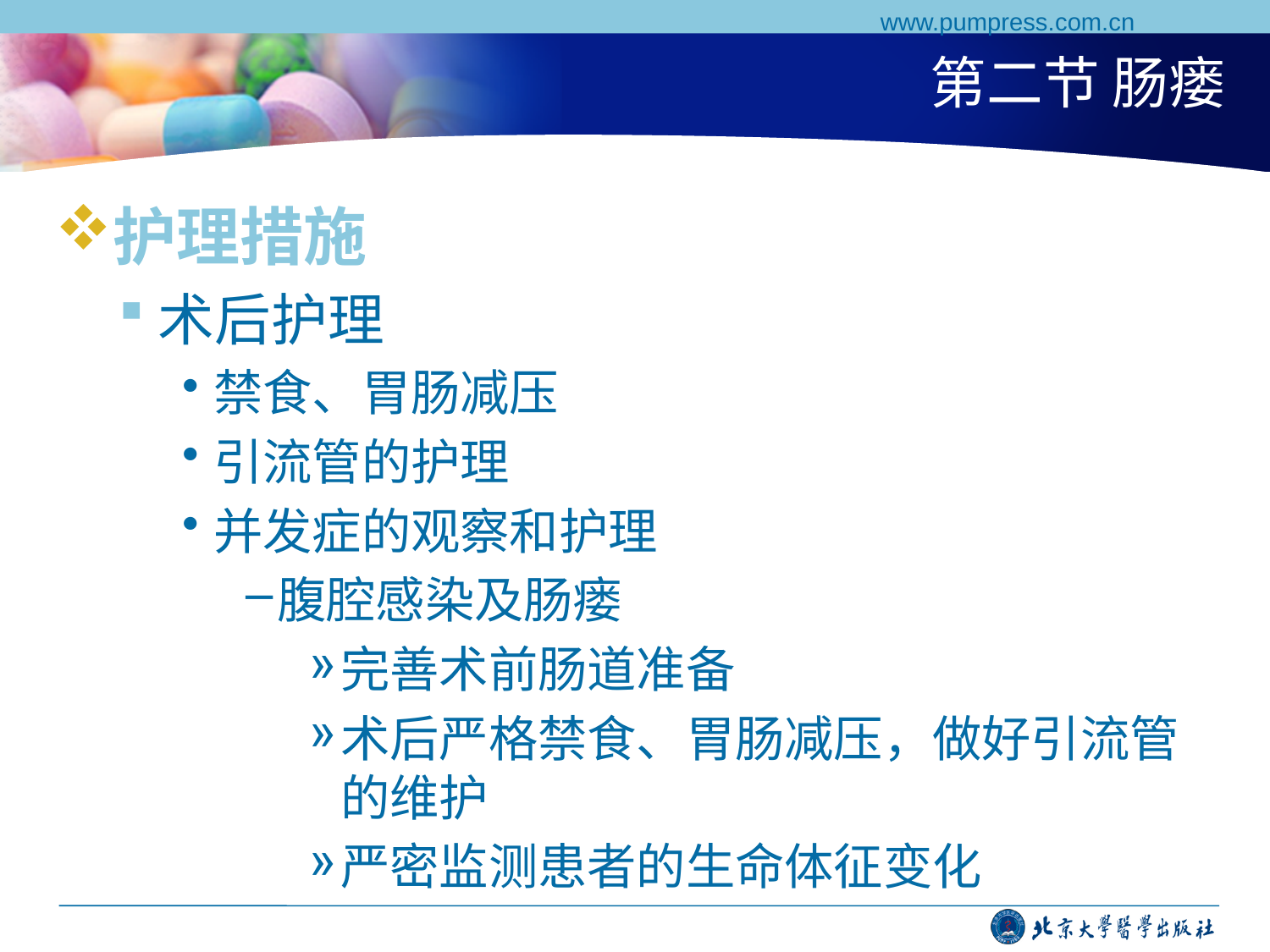

www.pumpress.com.cn
# 第二节 肠瘘
护理措施
术后护理
禁食、胃肠减压
引流管的护理
并发症的观察和护理
腹腔感染及肠瘘
完善术前肠道准备
术后严格禁食、胃肠减压，做好引流管的维护
严密监测患者的生命体征变化